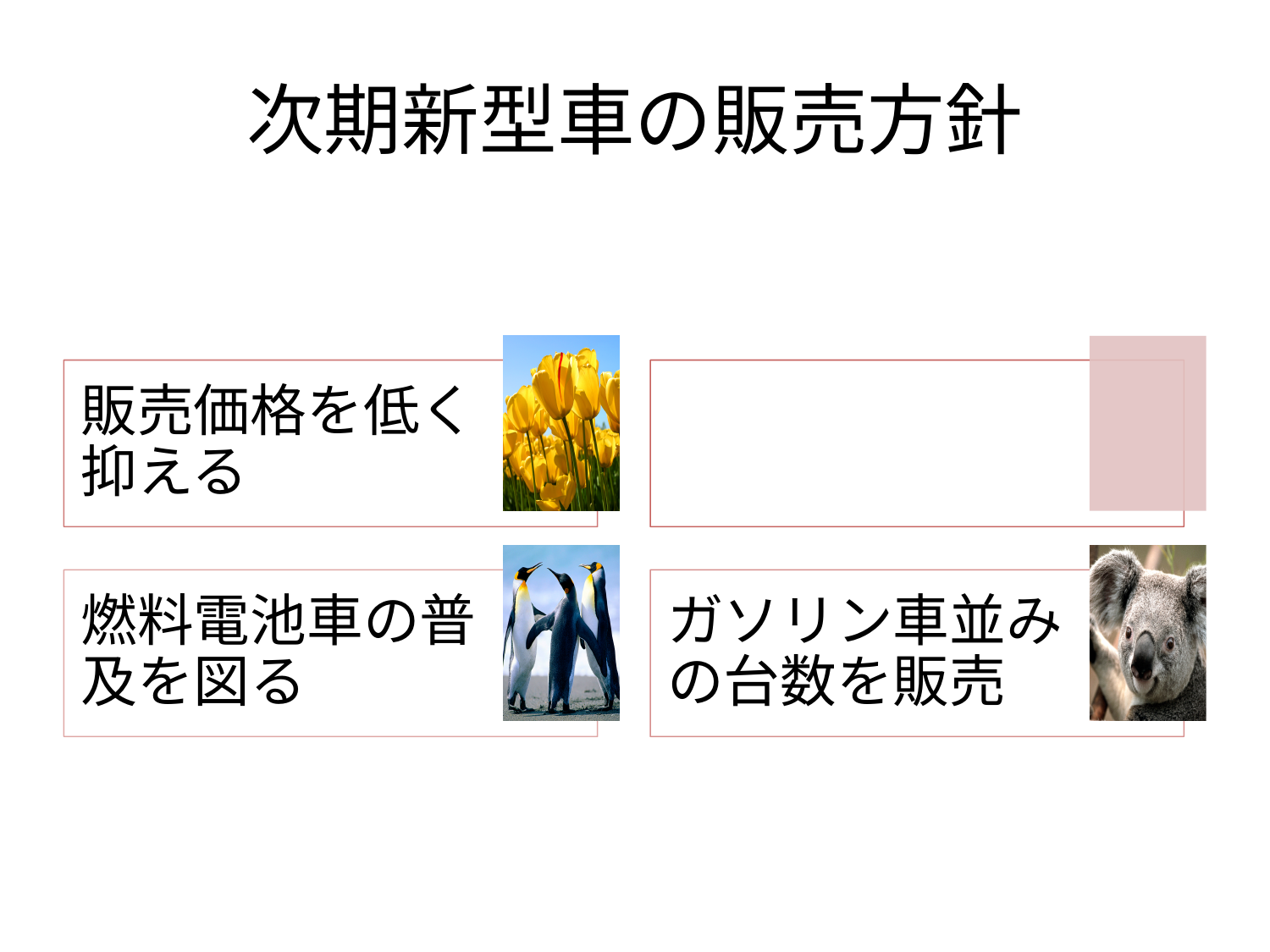

# 次期新型車の販売方針

販売価格を低く抑える
ガソリン車並みの台数を販売
燃料電池車の普及を図る